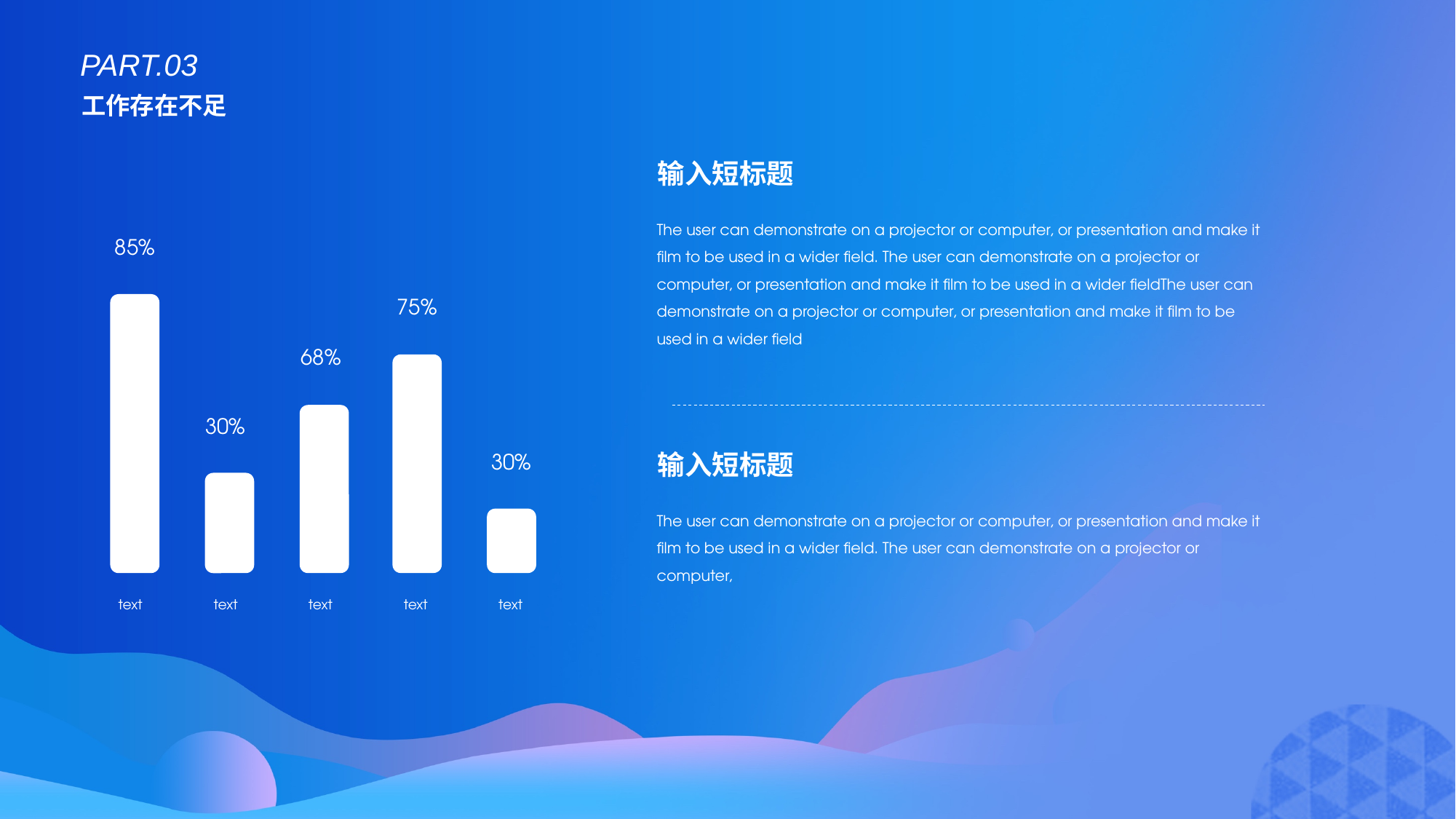

PART.03
工作存在不足
输入短标题
The user can demonstrate on a projector or computer, or presentation and make it film to be used in a wider field. The user can demonstrate on a projector or computer, or presentation and make it film to be used in a wider fieldThe user can demonstrate on a projector or computer, or presentation and make it film to be used in a wider field
85%
75%

68%

30%
30%

text
text
text
text
text
输入短标题
The user can demonstrate on a projector or computer, or presentation and make it film to be used in a wider field. The user can demonstrate on a projector or computer,